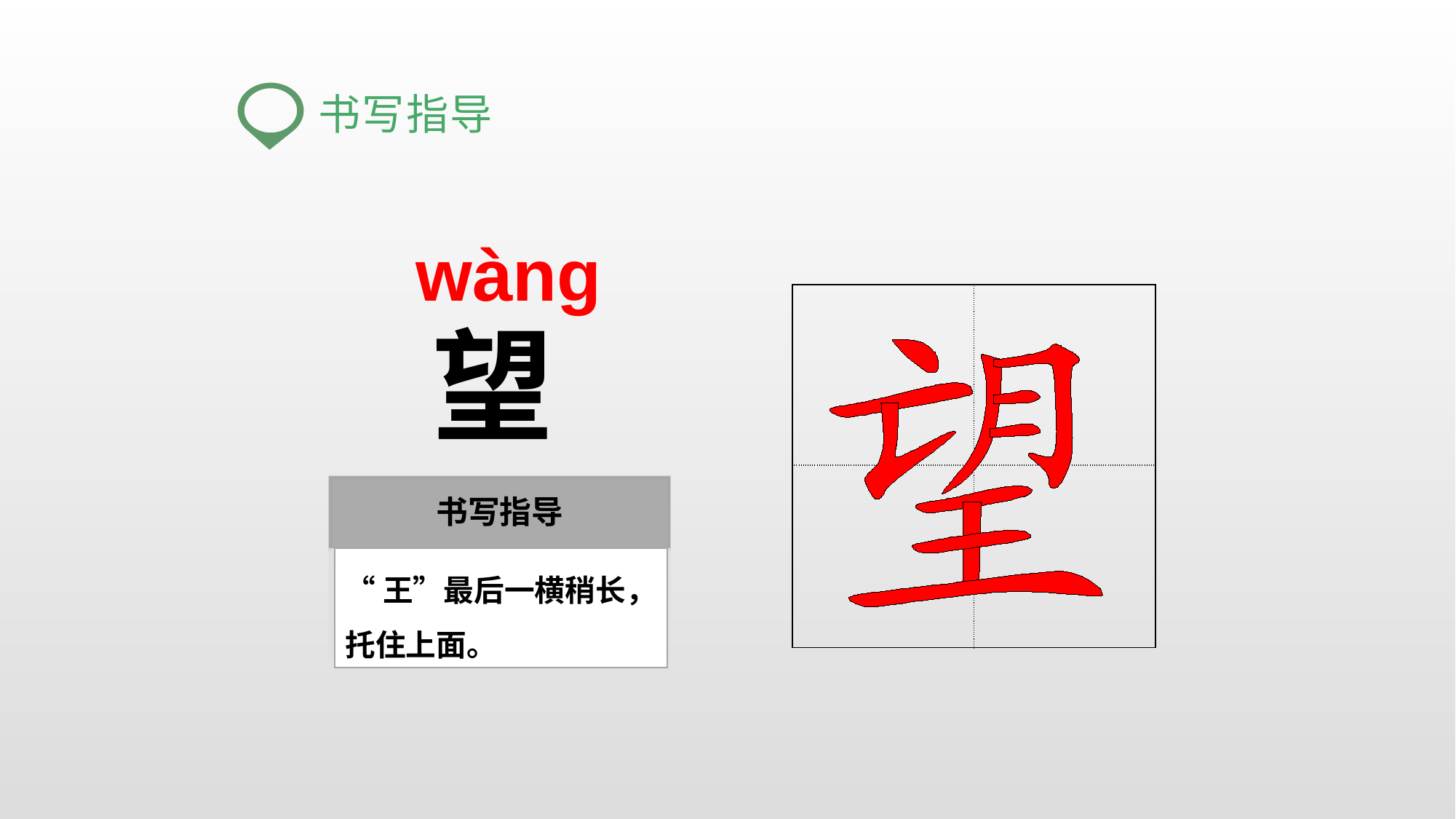

书写指导

wànɡ
|  |  |
| --- | --- |
|  |  |
望

书写指导
“王”最后一横稍长，托住上面。